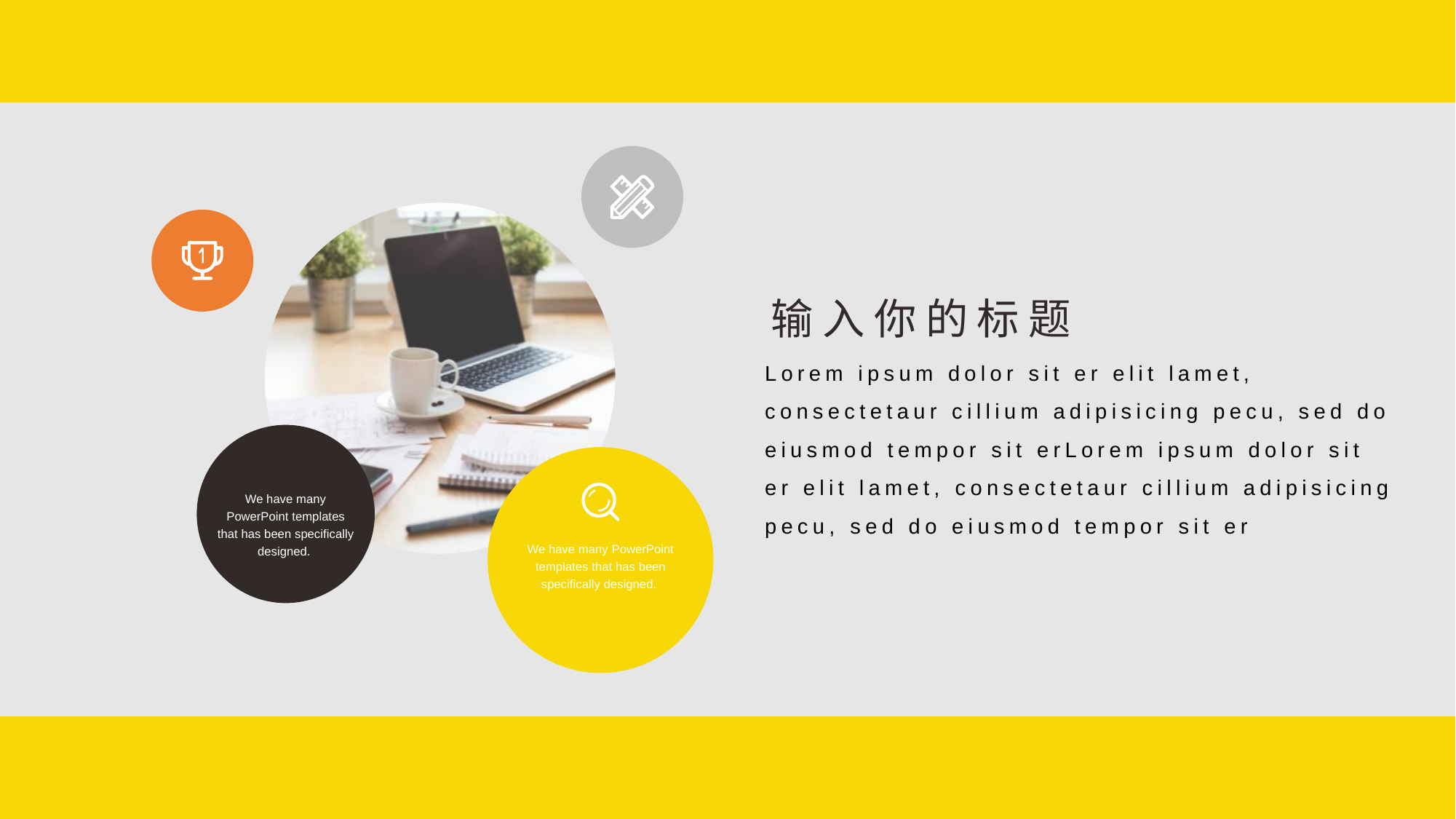

We have many PowerPoint templates that has been specifically designed.
We have many PowerPoint templates that has been specifically designed.
输入你的标题
Lorem ipsum dolor sit er elit lamet, consectetaur cillium adipisicing pecu, sed do eiusmod tempor sit erLorem ipsum dolor sit er elit lamet, consectetaur cillium adipisicing pecu, sed do eiusmod tempor sit er